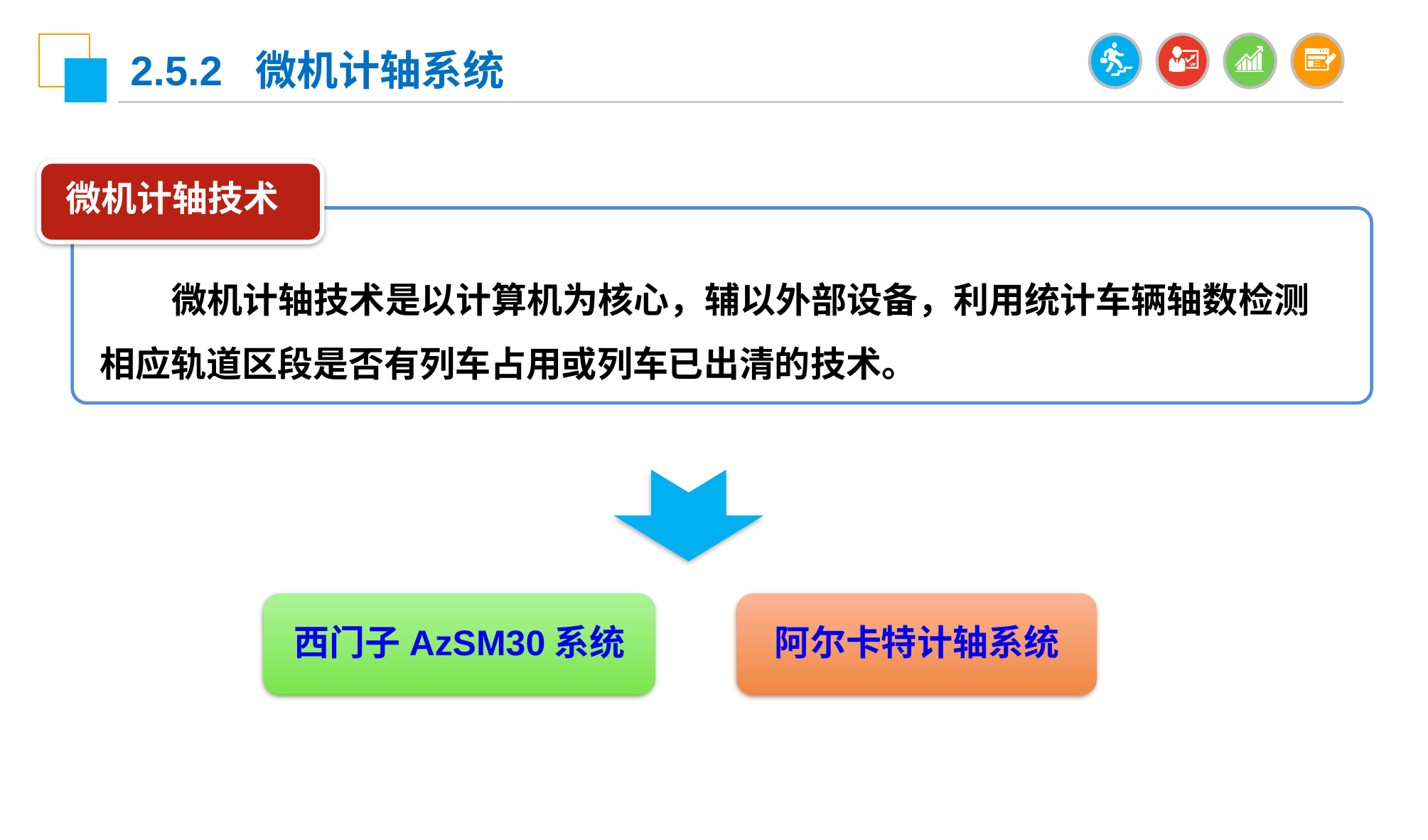

2.5.2  微机计轴系统

微机计轴技术

        微机计轴技术是以计算机为核心，辅以外部设备，利用统计车辆轴数检测相应轨道区段是否有列车占用或列车已出清的技术。

西门子AzSM30系统

阿尔卡特计轴系统